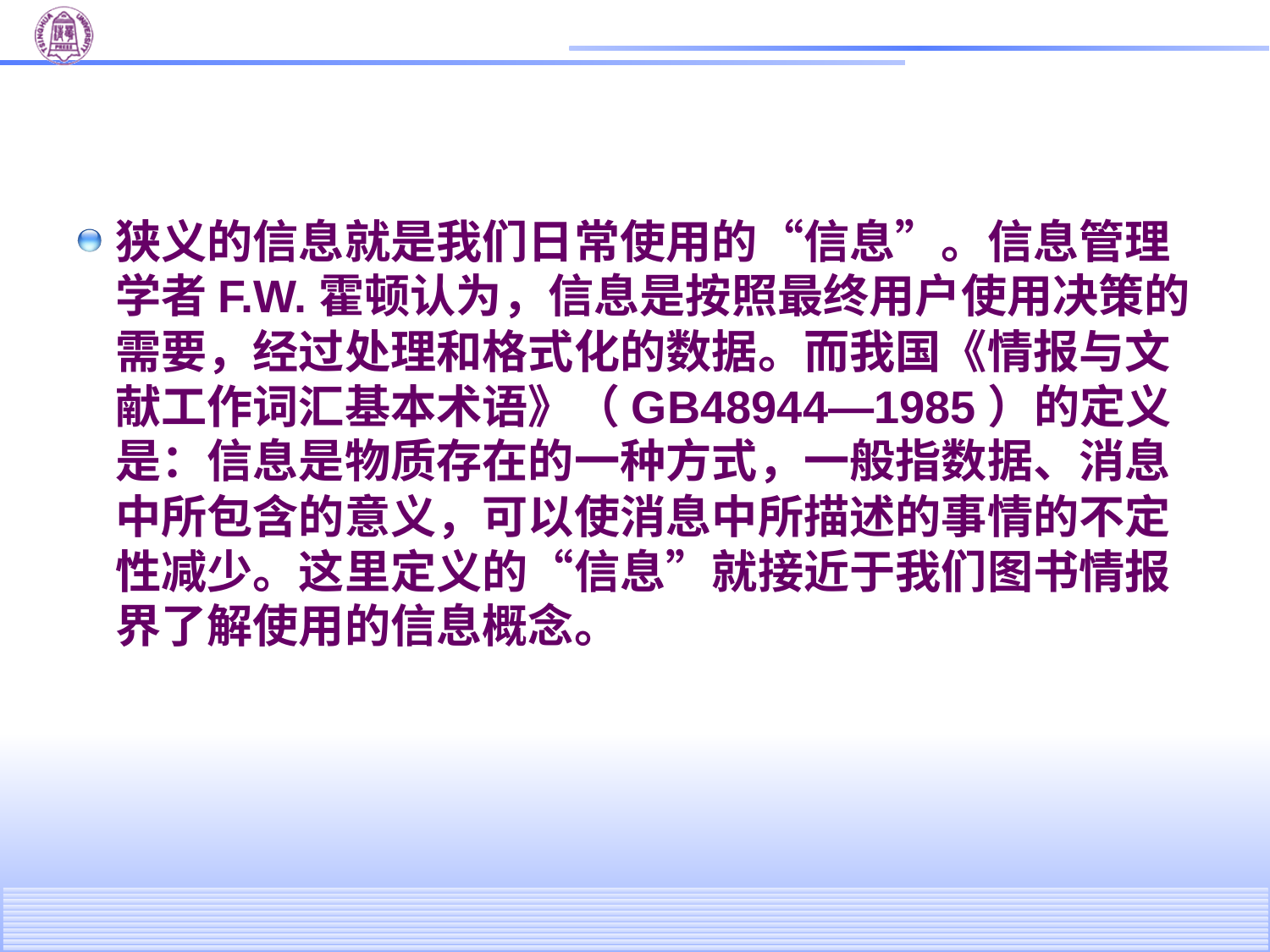

#
狭义的信息就是我们日常使用的“信息”。信息管理学者F.W.霍顿认为，信息是按照最终用户使用决策的需要，经过处理和格式化的数据。而我国《情报与文献工作词汇基本术语》（GB48944—1985）的定义是：信息是物质存在的一种方式，一般指数据、消息中所包含的意义，可以使消息中所描述的事情的不定性减少。这里定义的“信息”就接近于我们图书情报界了解使用的信息概念。